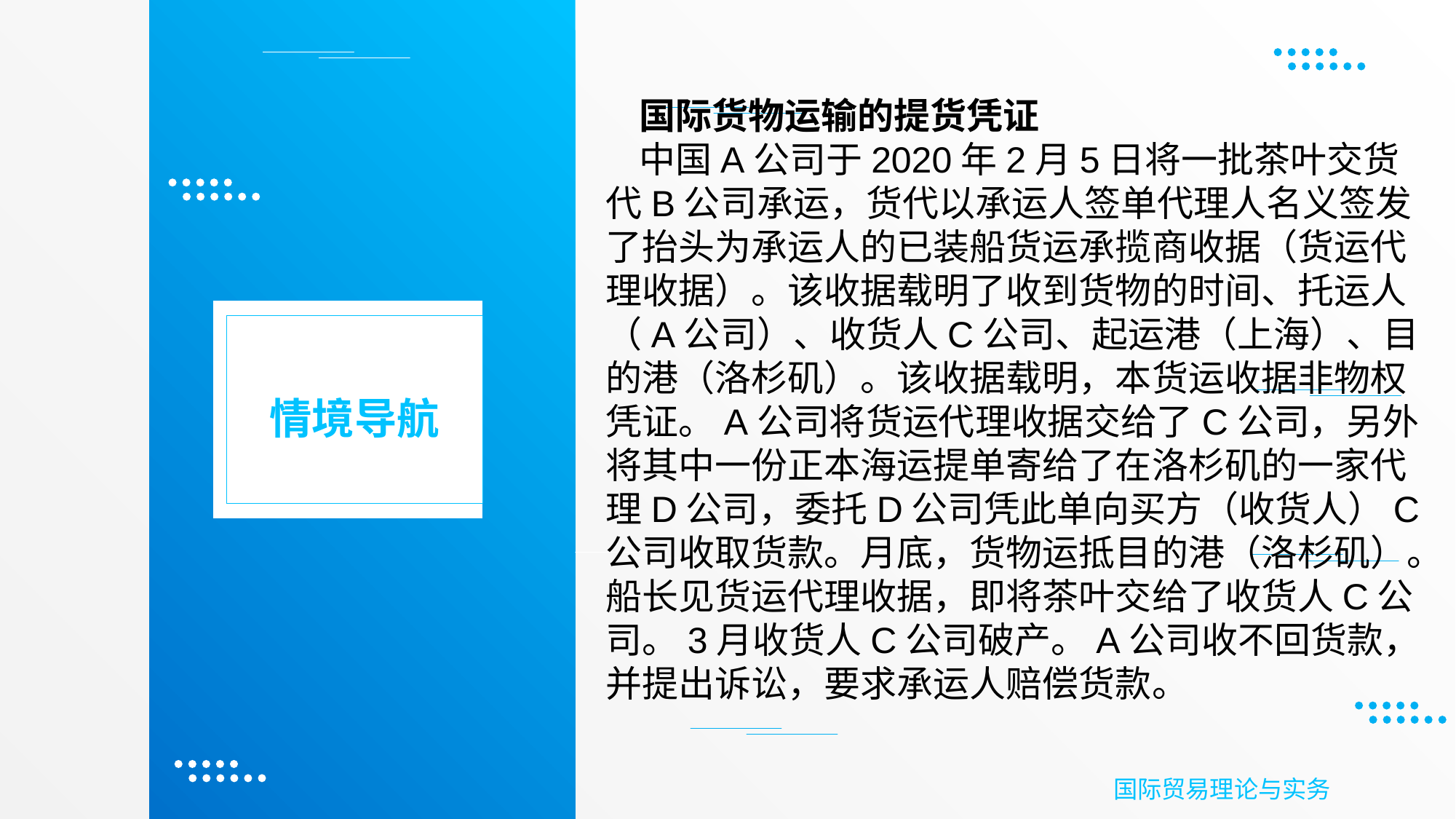

国际货物运输的提货凭证
中国A公司于2020年2月5日将一批茶叶交货代B公司承运，货代以承运人签单代理人名义签发了抬头为承运人的已装船货运承揽商收据（货运代理收据）。该收据载明了收到货物的时间、托运人（A公司）、收货人C公司、起运港（上海）、目的港（洛杉矶）。该收据载明，本货运收据非物权凭证。A公司将货运代理收据交给了C公司，另外将其中一份正本海运提单寄给了在洛杉矶的一家代理D公司，委托D公司凭此单向买方（收货人）C公司收取货款。月底，货物运抵目的港（洛杉矶）。船长见货运代理收据，即将茶叶交给了收货人C公司。3月收货人C公司破产。A公司收不回货款，并提出诉讼，要求承运人赔偿货款。

情境导航

国际贸易理论与实务